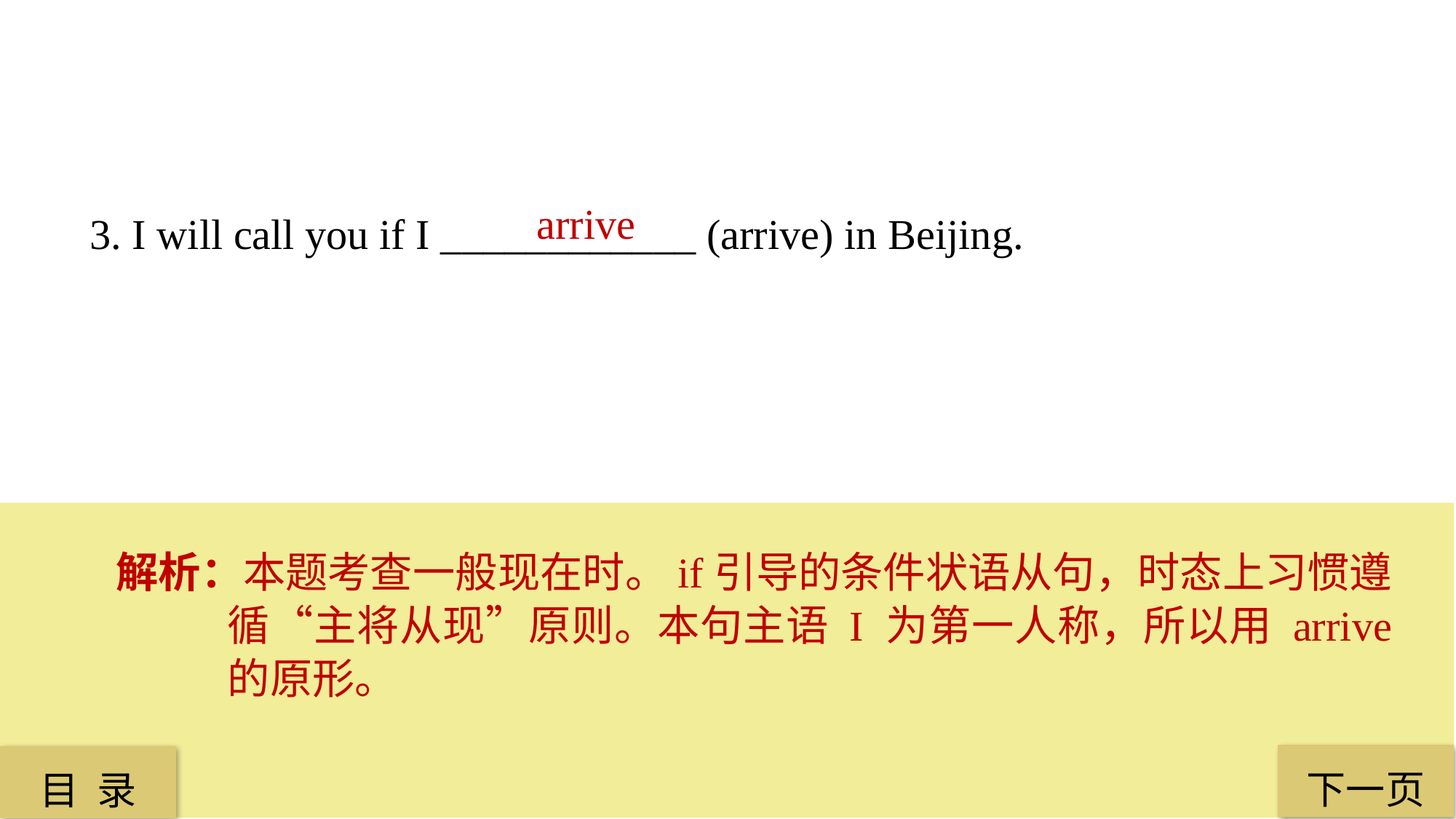

arrive
3. I will call you if I ____________ (arrive) in Beijing.
解析：本题考查一般现在时。if引导的条件状语从句，时态上习惯遵循“主将从现”原则。本句主语 I 为第一人称，所以用 arrive 的原形。